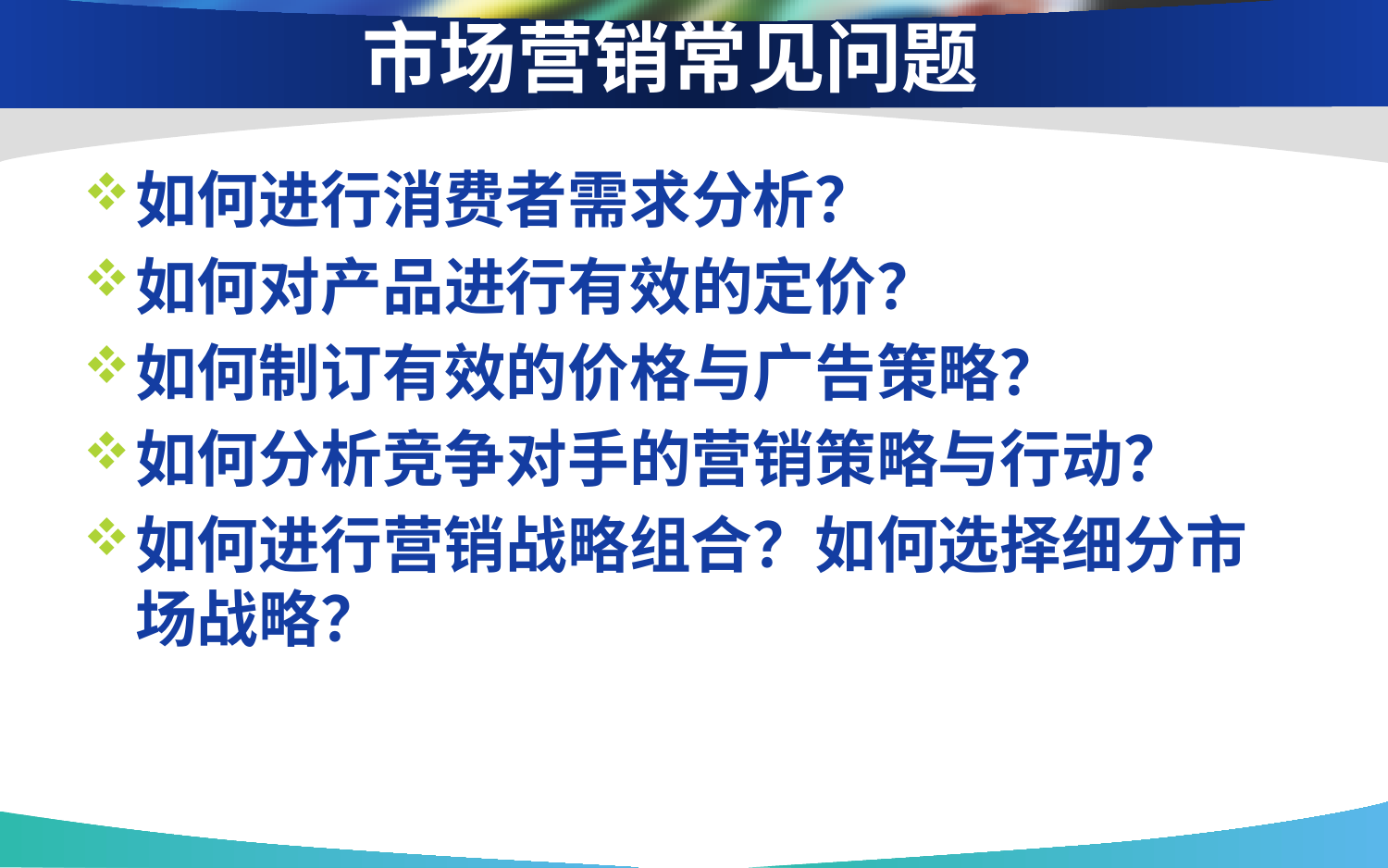

# 市场营销常见问题
如何进行消费者需求分析？
如何对产品进行有效的定价？
如何制订有效的价格与广告策略？
如何分析竞争对手的营销策略与行动？
如何进行营销战略组合？如何选择细分市场战略？